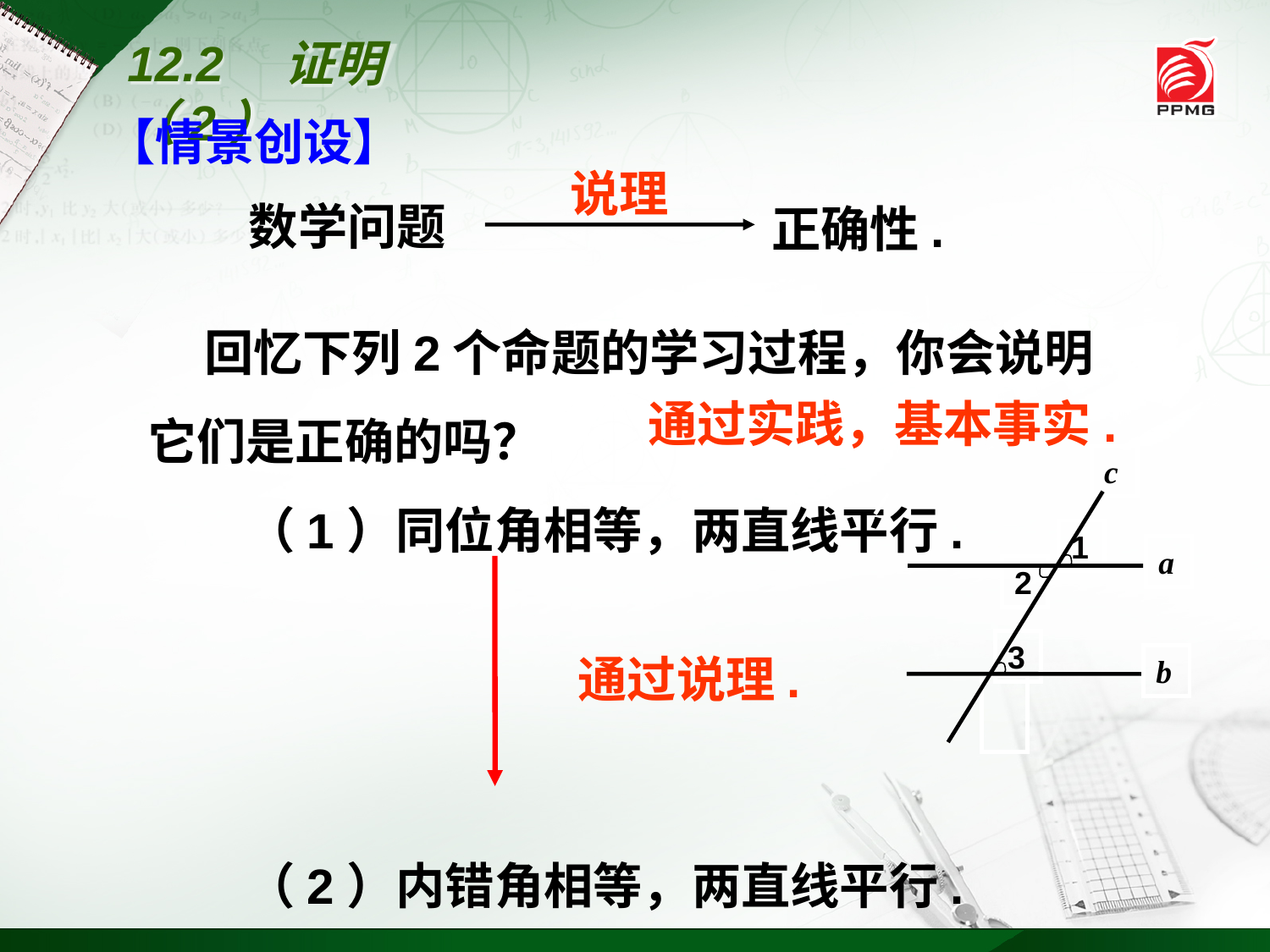

12.2　证明（2）
【情景创设】
说理
数学问题
正确性.

    回忆下列2个命题的学习过程，你会说明它们是正确的吗？
　　（1）同位角相等，两直线平行.

　　（2）内错角相等，两直线平行.
通过实践，基本事实.
c

1
a
2

3
b

通过说理.